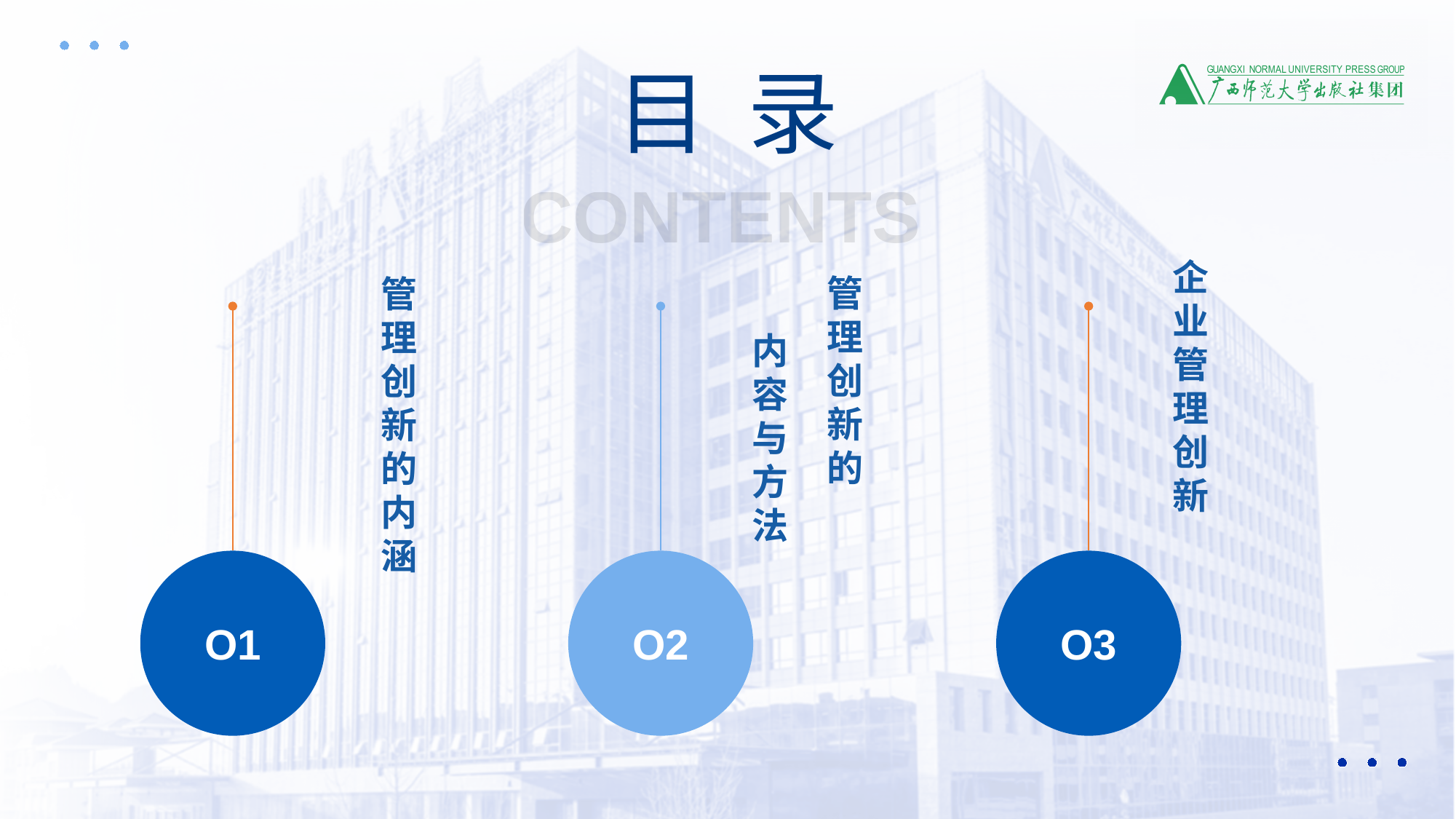

目  录
CONTENTS
企
业
管
理
创
新
管
理
创
新
的
内
涵
管
理
创
新
的

内
容
与
方
法
O1
O2
O3